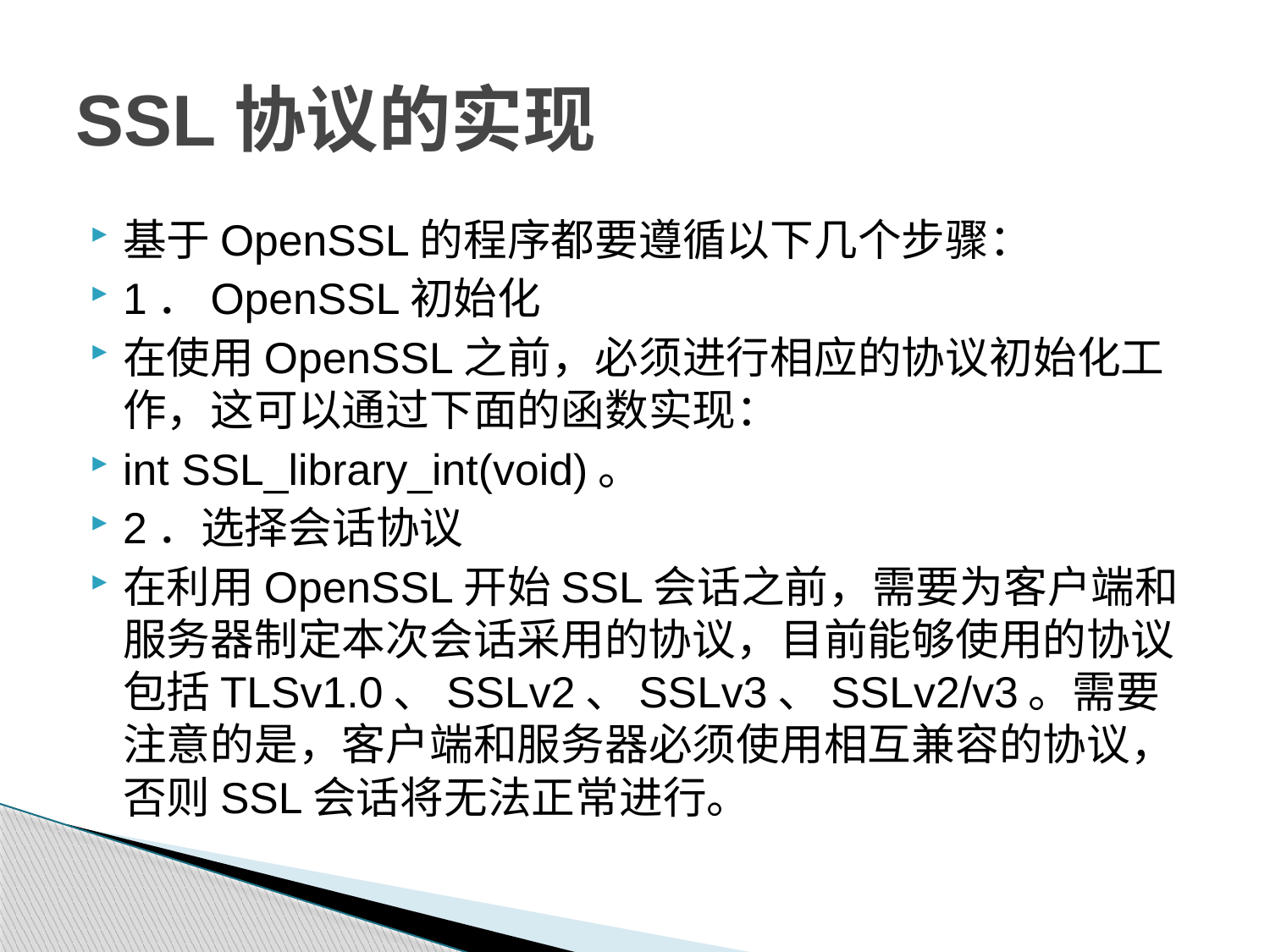

# SSL协议的实现
基于OpenSSL的程序都要遵循以下几个步骤：
1．OpenSSL初始化
在使用OpenSSL之前，必须进行相应的协议初始化工作，这可以通过下面的函数实现：
int SSL_library_int(void)。
2．选择会话协议
在利用OpenSSL开始SSL会话之前，需要为客户端和服务器制定本次会话采用的协议，目前能够使用的协议包括TLSv1.0、SSLv2、SSLv3、SSLv2/v3。需要注意的是，客户端和服务器必须使用相互兼容的协议，否则SSL会话将无法正常进行。